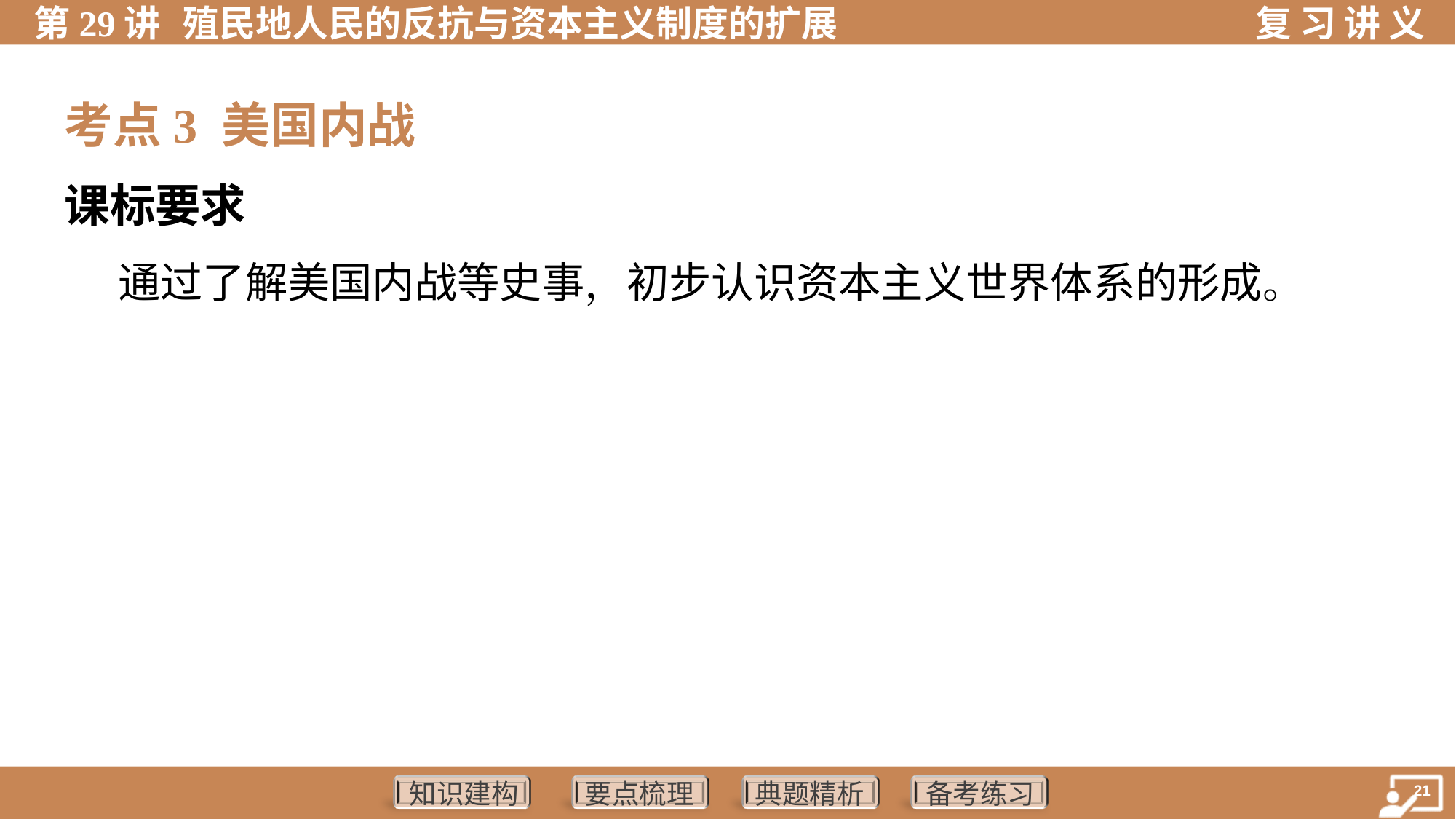

考点3 美国内战
课标要求
    通过了解美国内战等史事，初步认识资本主义世界体系的形成。